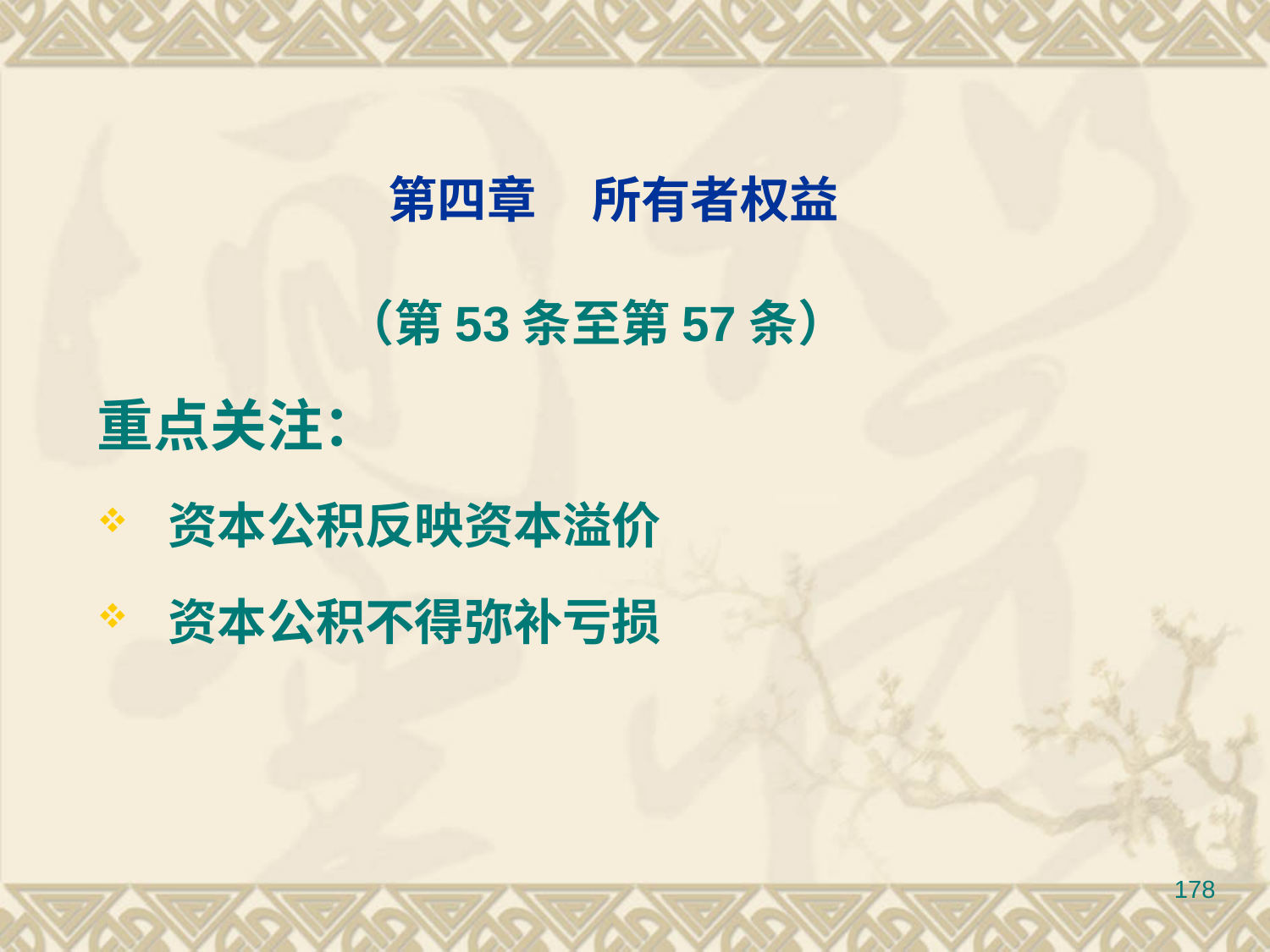

第四章     所有者权益
                     （第53条至第57条）

重点关注：

 资本公积反映资本溢价

 资本公积不得弥补亏损

178